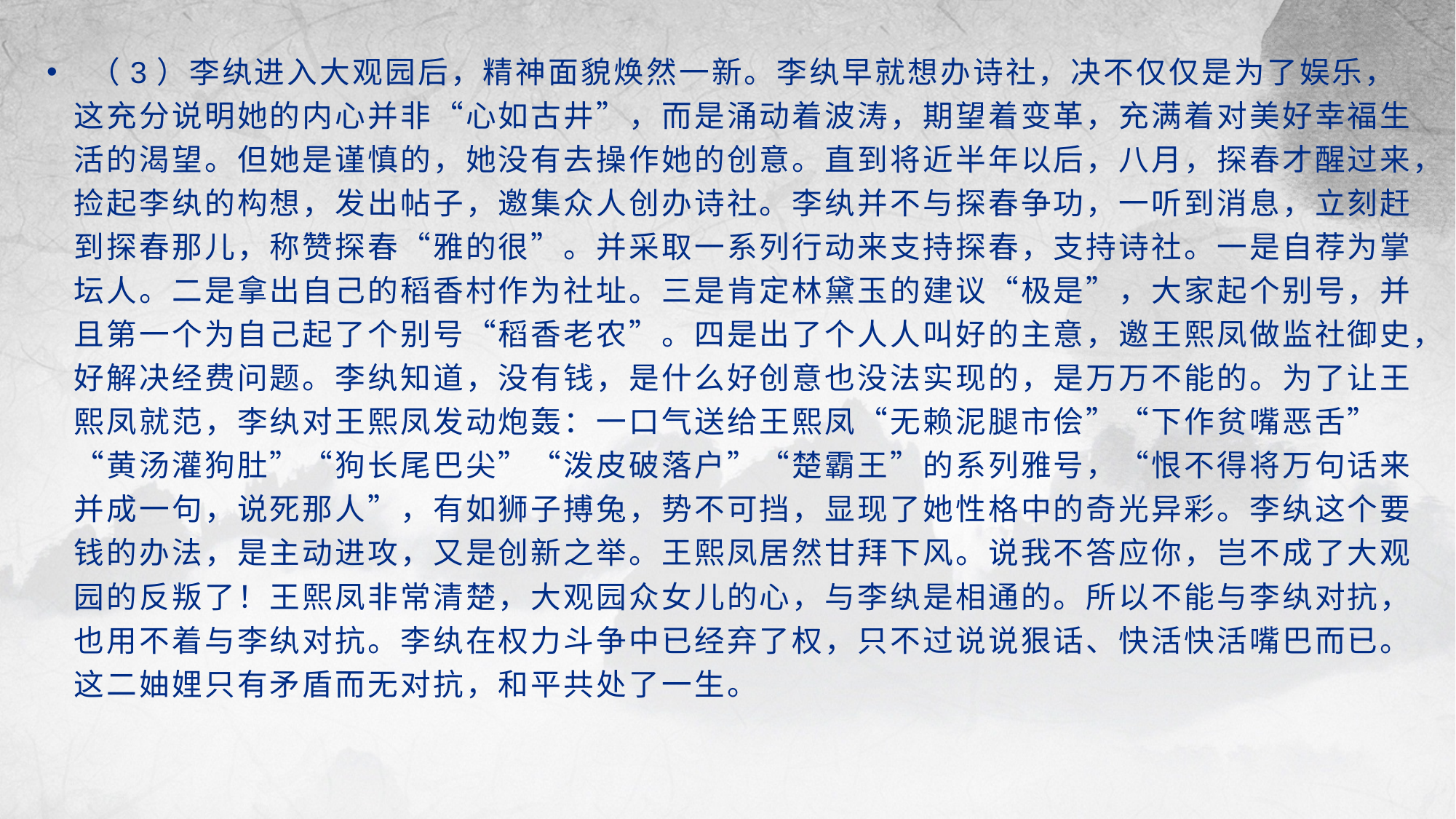

（3）李纨进入大观园后，精神面貌焕然一新。李纨早就想办诗社，决不仅仅是为了娱乐，这充分说明她的内心并非“心如古井”，而是涌动着波涛，期望着变革，充满着对美好幸福生活的渴望。但她是谨慎的，她没有去操作她的创意。直到将近半年以后，八月，探春才醒过来，捡起李纨的构想，发出帖子，邀集众人创办诗社。李纨并不与探春争功，一听到消息，立刻赶到探春那儿，称赞探春“雅的很”。并采取一系列行动来支持探春，支持诗社。一是自荐为掌坛人。二是拿出自己的稻香村作为社址。三是肯定林黛玉的建议“极是”，大家起个别号，并且第一个为自己起了个别号“稻香老农”。四是出了个人人叫好的主意，邀王熙凤做监社御史，好解决经费问题。李纨知道，没有钱，是什么好创意也没法实现的，是万万不能的。为了让王熙凤就范，李纨对王熙凤发动炮轰：一口气送给王熙凤“无赖泥腿市侩”“下作贫嘴恶舌”“黄汤灌狗肚”“狗长尾巴尖”“泼皮破落户”“楚霸王”的系列雅号，“恨不得将万句话来并成一句，说死那人”，有如狮子搏兔，势不可挡，显现了她性格中的奇光异彩。李纨这个要钱的办法，是主动进攻，又是创新之举。王熙凤居然甘拜下风。说我不答应你，岂不成了大观园的反叛了！王熙凤非常清楚，大观园众女儿的心，与李纨是相通的。所以不能与李纨对抗，也用不着与李纨对抗。李纨在权力斗争中已经弃了权，只不过说说狠话、快活快活嘴巴而已。这二妯娌只有矛盾而无对抗，和平共处了一生。